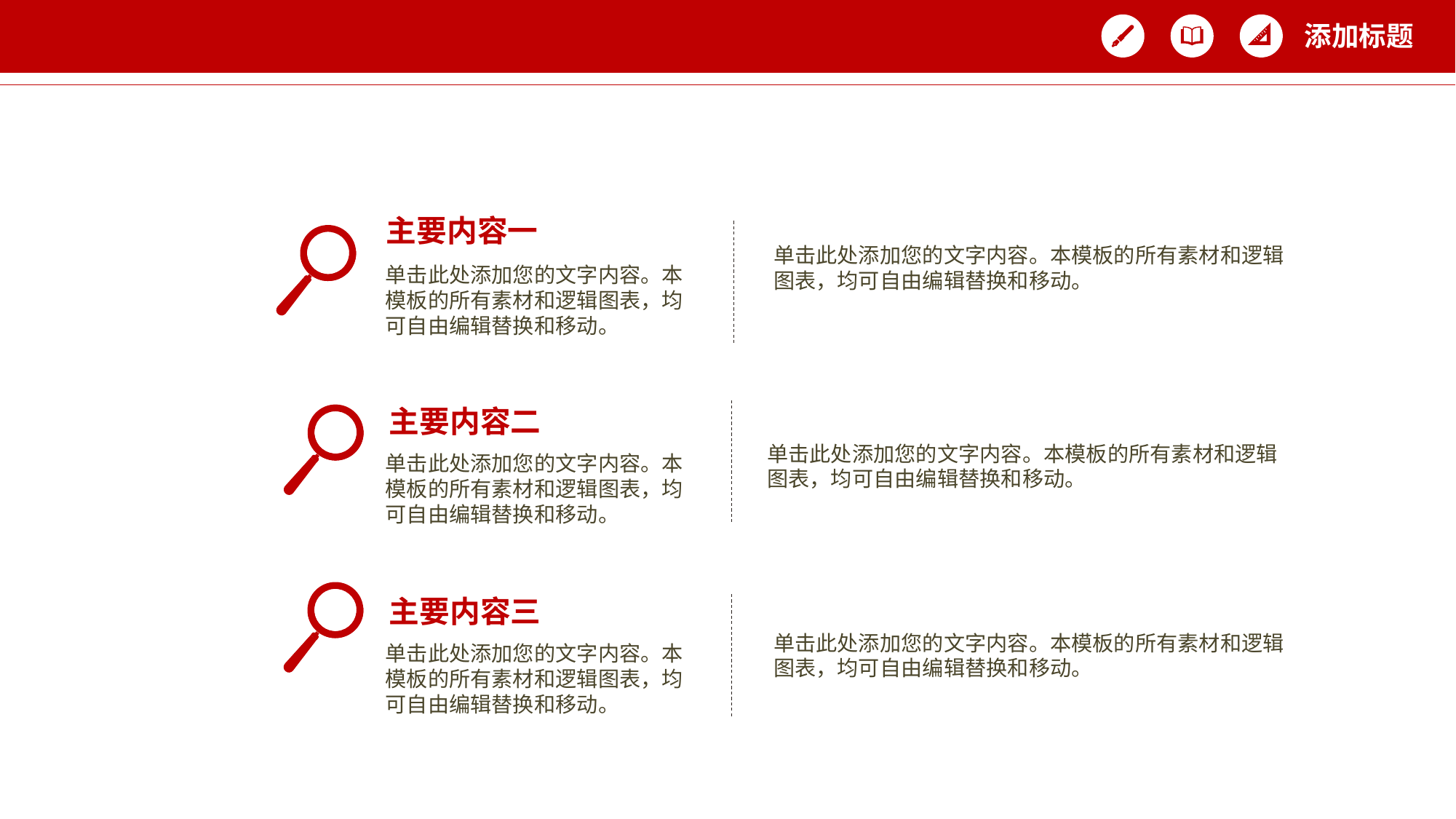

添加标题

主要内容一

单击此处添加您的文字内容。本模板的所有素材和逻辑图表，均可自由编辑替换和移动。
单击此处添加您的文字内容。本模板的所有素材和逻辑图表，均可自由编辑替换和移动。
主要内容二

单击此处添加您的文字内容。本模板的所有素材和逻辑图表，均可自由编辑替换和移动。
单击此处添加您的文字内容。本模板的所有素材和逻辑图表，均可自由编辑替换和移动。

主要内容三
单击此处添加您的文字内容。本模板的所有素材和逻辑图表，均可自由编辑替换和移动。
单击此处添加您的文字内容。本模板的所有素材和逻辑图表，均可自由编辑替换和移动。